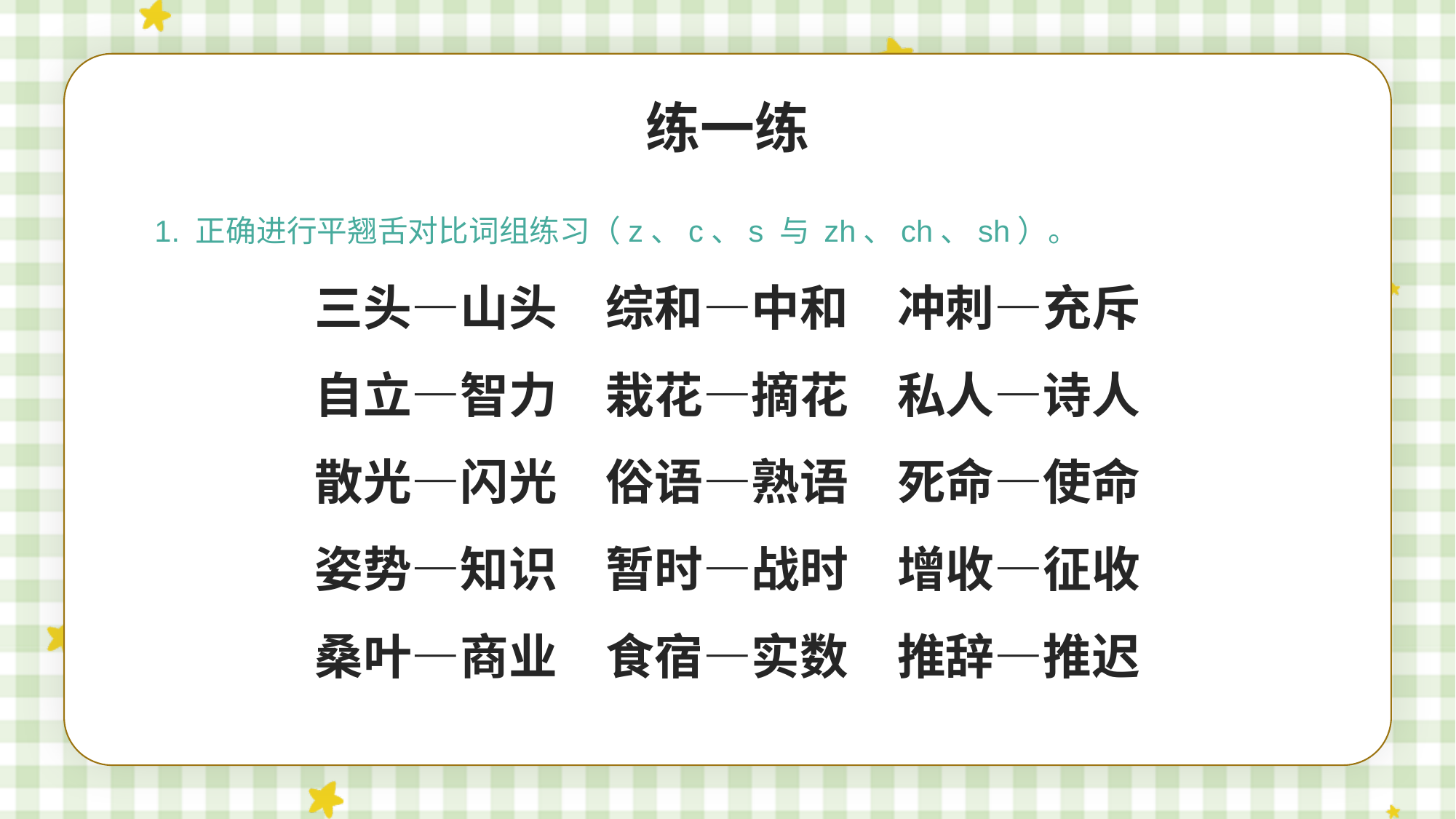

练一练
1. 正确进行平翘舌对比词组练习（z、c、s 与 zh、ch、sh）。
三头—山头　综和—中和　冲刺—充斥
自立—智力　栽花—摘花　私人—诗人
散光—闪光　俗语—熟语　死命—使命
姿势—知识　暂时—战时　增收—征收
桑叶—商业　食宿—实数　推辞—推迟